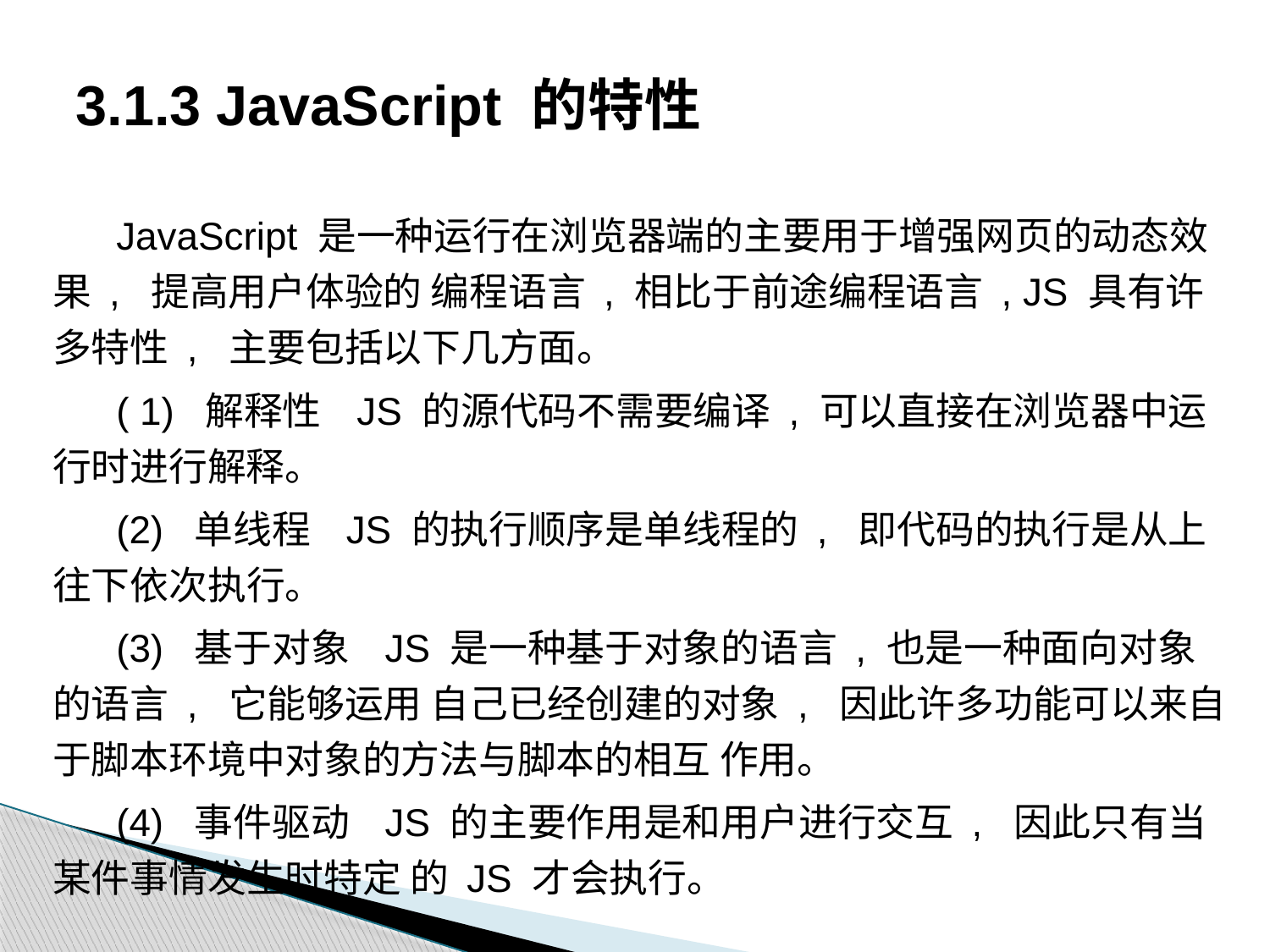

# 3.1.3 JavaScript 的特性
JavaScript 是一种运行在浏览器端的主要用于增强网页的动态效果 ,  提高用户体验的 编程语言 , 相比于前途编程语言 , JS 具有许多特性 ,  主要包括以下几方面。
( 1)  解释性   JS 的源代码不需要编译 , 可以直接在浏览器中运行时进行解释。
(2)  单线程   JS 的执行顺序是单线程的 ,  即代码的执行是从上往下依次执行。
(3)  基于对象   JS 是一种基于对象的语言 , 也是一种面向对象的语言 ,  它能够运用 自己已经创建的对象 ,  因此许多功能可以来自于脚本环境中对象的方法与脚本的相互 作用。
(4)  事件驱动   JS 的主要作用是和用户进行交互 ,  因此只有当某件事情发生时特定 的 JS 才会执行。